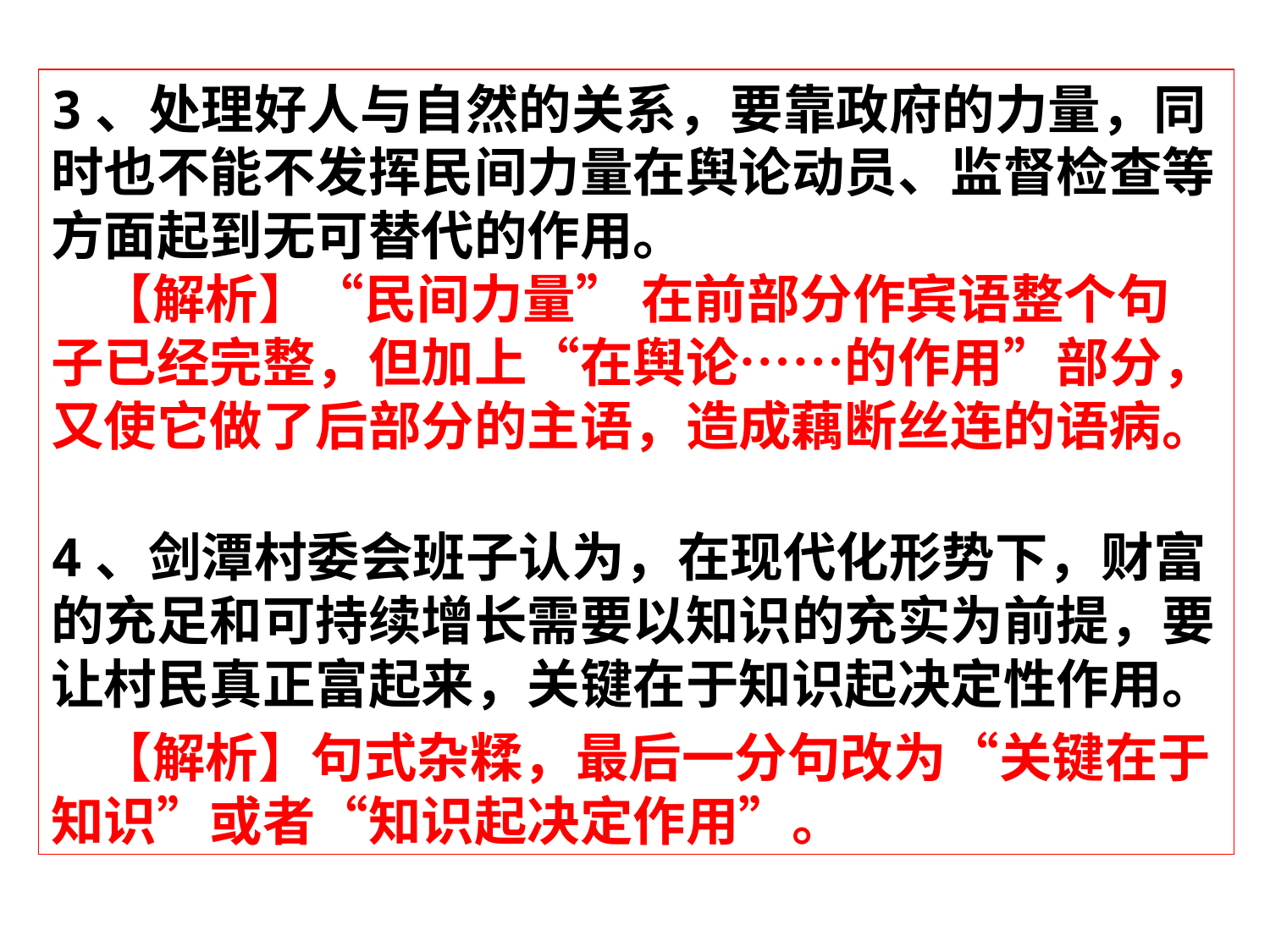

3、处理好人与自然的关系，要靠政府的力量，同时也不能不发挥民间力量在舆论动员、监督检查等方面起到无可替代的作用。
   【解析】“民间力量” 在前部分作宾语整个句子已经完整，但加上“在舆论……的作用”部分，又使它做了后部分的主语，造成藕断丝连的语病。

4、剑潭村委会班子认为，在现代化形势下，财富的充足和可持续增长需要以知识的充实为前提，要让村民真正富起来，关键在于知识起决定性作用。
   【解析】句式杂糅，最后一分句改为“关键在于知识”或者“知识起决定作用”。